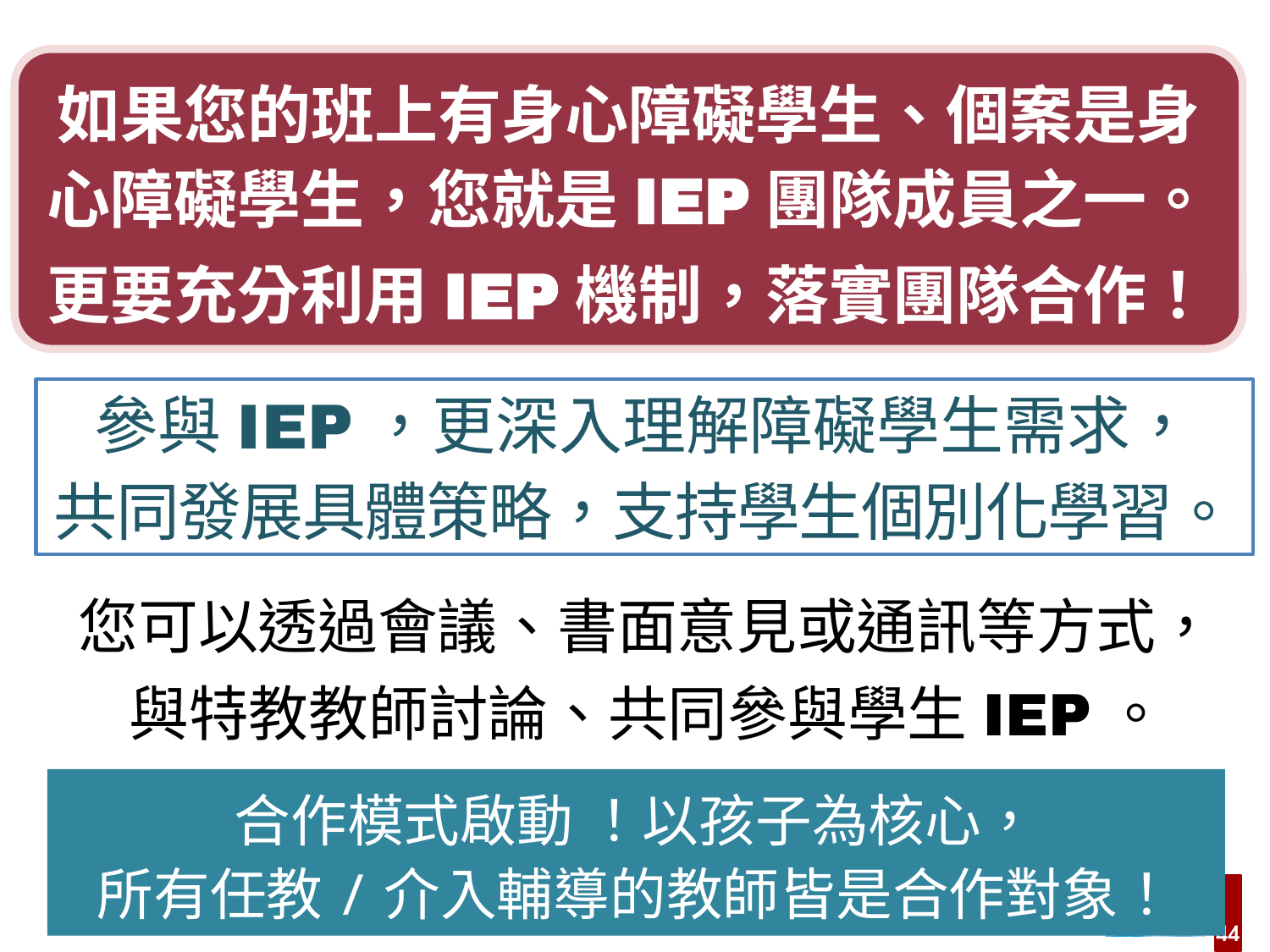

如果您的班上有身心障礙學生、個案是身心障礙學生，您就是IEP團隊成員之一。
更要充分利用IEP機制，落實團隊合作！
參與IEP，更深入理解障礙學生需求，
共同發展具體策略，支持學生個別化學習。
您可以透過會議、書面意見或通訊等方式，
與特教教師討論、共同參與學生IEP。
合作模式啟動 ！以孩子為核心，
所有任教/介入輔導的教師皆是合作對象！
44